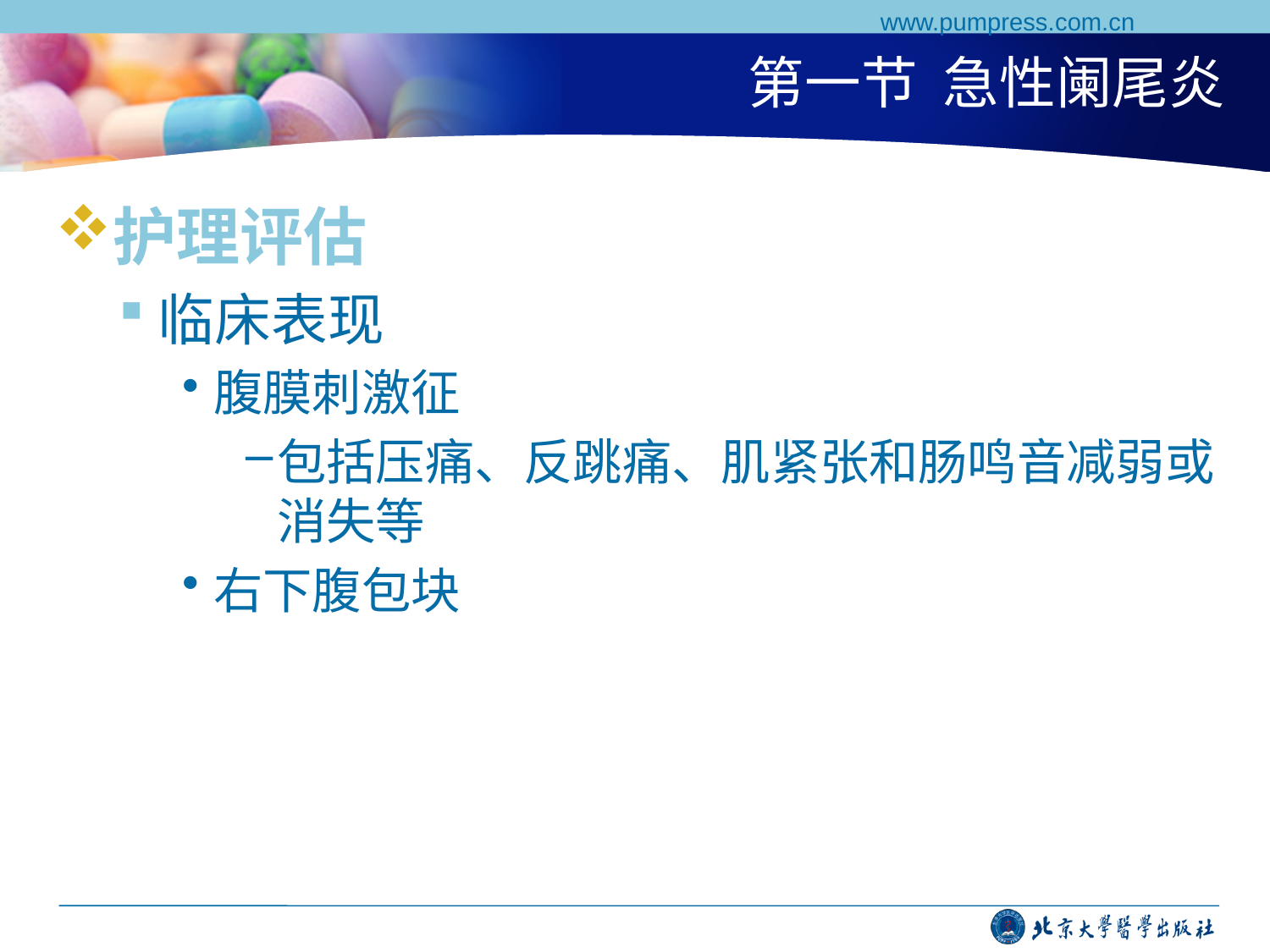

www.pumpress.com.cn
# 第一节  急性阑尾炎
护理评估
临床表现
腹膜刺激征
包括压痛、反跳痛、肌紧张和肠鸣音减弱或消失等
右下腹包块